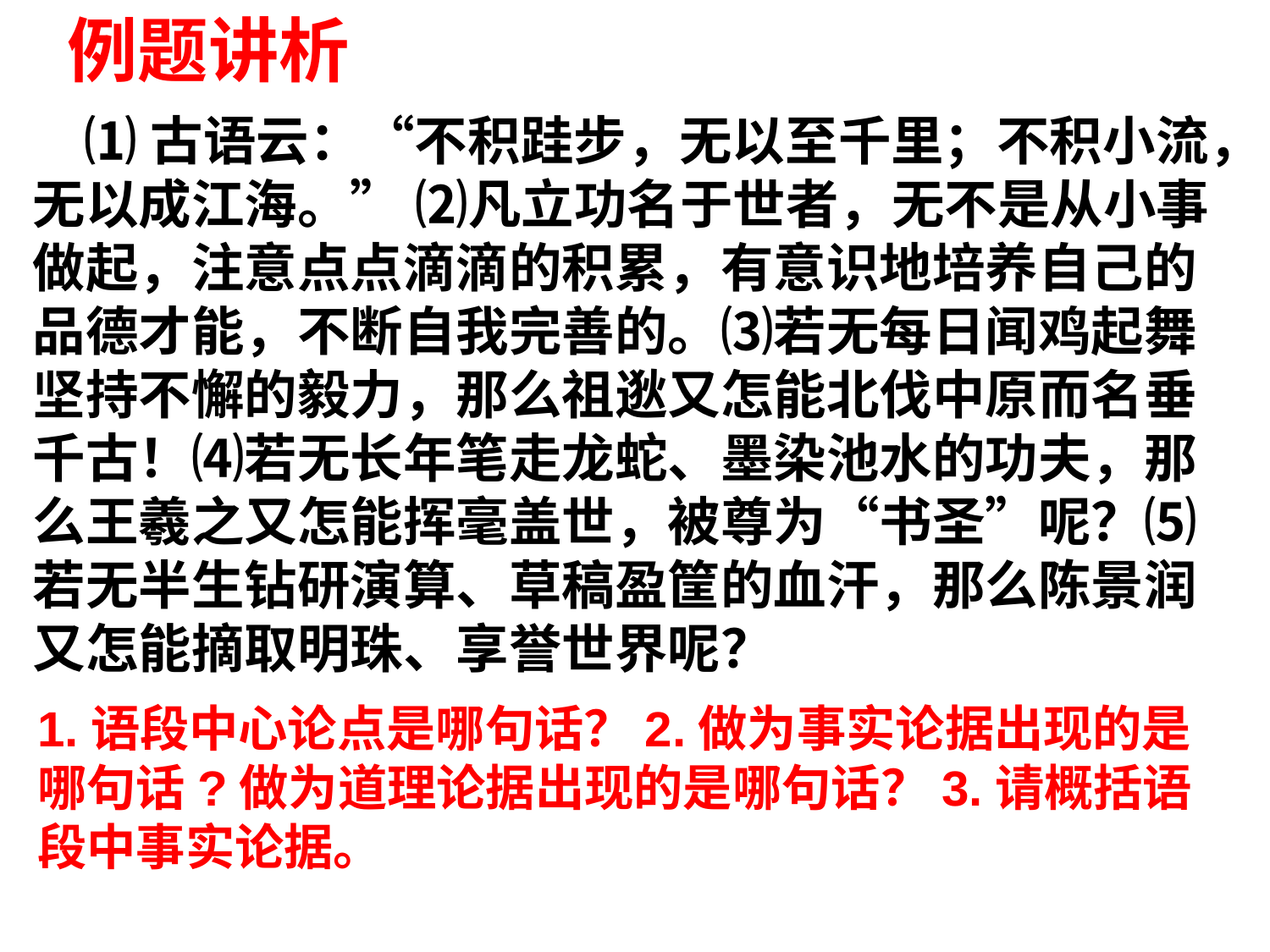

例题讲析
    ⑴古语云：“不积跬步，无以至千里；不积小流，无以成江海。” ⑵凡立功名于世者，无不是从小事做起，注意点点滴滴的积累，有意识地培养自己的品德才能，不断自我完善的。⑶若无每日闻鸡起舞坚持不懈的毅力，那么祖逖又怎能北伐中原而名垂千古！⑷若无长年笔走龙蛇、墨染池水的功夫，那么王羲之又怎能挥毫盖世，被尊为“书圣”呢？⑸若无半生钻研演算、草稿盈筐的血汗，那么陈景润又怎能摘取明珠、享誉世界呢？
1.语段中心论点是哪句话？2.做为事实论据出现的是哪句话?做为道理论据出现的是哪句话？3.请概括语段中事实论据。